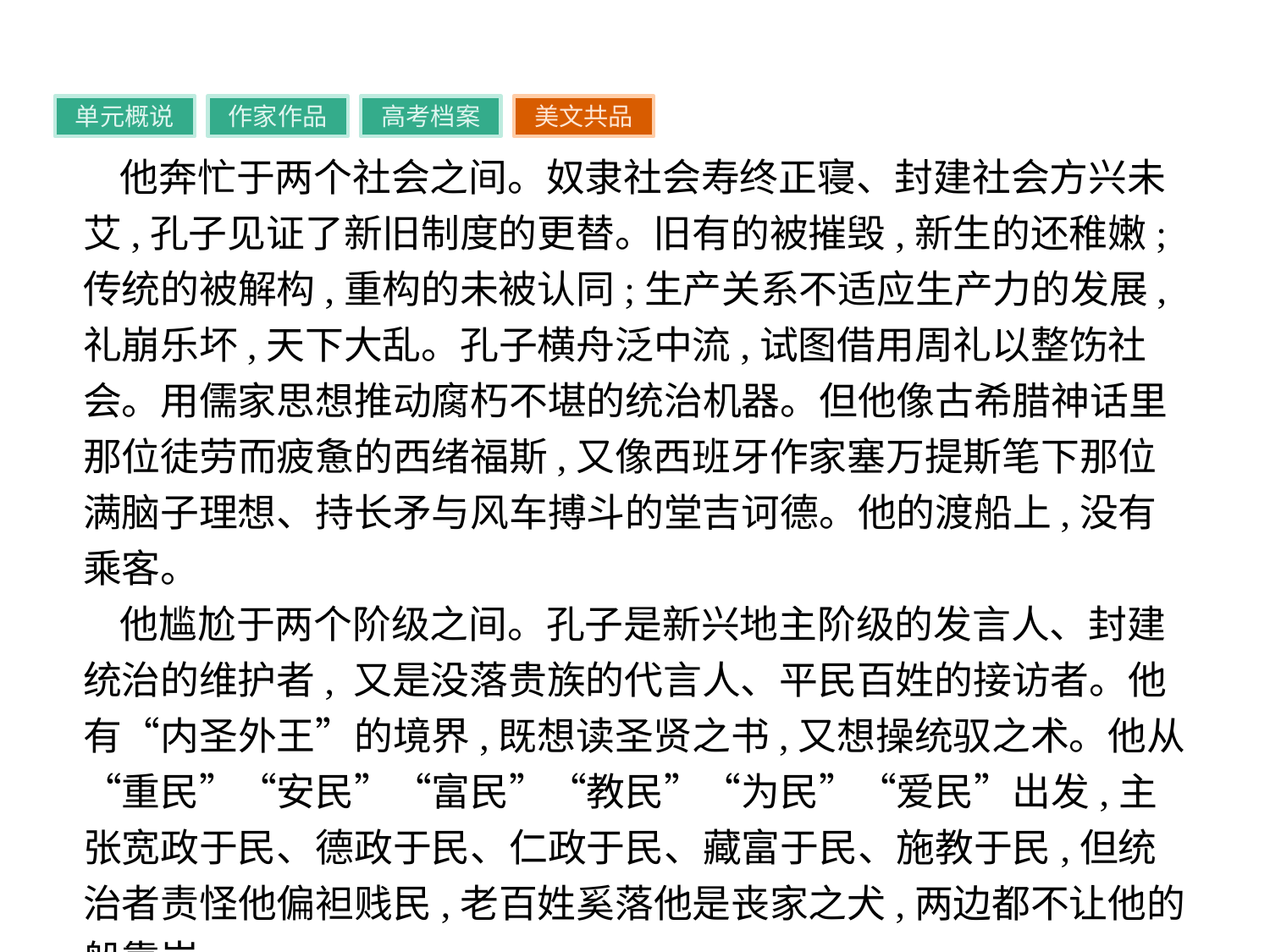

单元概说
作家作品
高考档案
美文共品
他奔忙于两个社会之间。奴隶社会寿终正寝、封建社会方兴未艾,孔子见证了新旧制度的更替。旧有的被摧毁,新生的还稚嫩;传统的被解构,重构的未被认同;生产关系不适应生产力的发展,礼崩乐坏,天下大乱。孔子横舟泛中流,试图借用周礼以整饬社会。用儒家思想推动腐朽不堪的统治机器。但他像古希腊神话里那位徒劳而疲惫的西绪福斯,又像西班牙作家塞万提斯笔下那位满脑子理想、持长矛与风车搏斗的堂吉诃德。他的渡船上,没有乘客。
他尴尬于两个阶级之间。孔子是新兴地主阶级的发言人、封建统治的维护者, 又是没落贵族的代言人、平民百姓的接访者。他有“内圣外王”的境界,既想读圣贤之书,又想操统驭之术。他从“重民”“安民”“富民”“教民”“为民”“爱民”出发,主张宽政于民、德政于民、仁政于民、藏富于民、施教于民,但统治者责怪他偏袒贱民,老百姓奚落他是丧家之犬,两边都不让他的船靠岸。